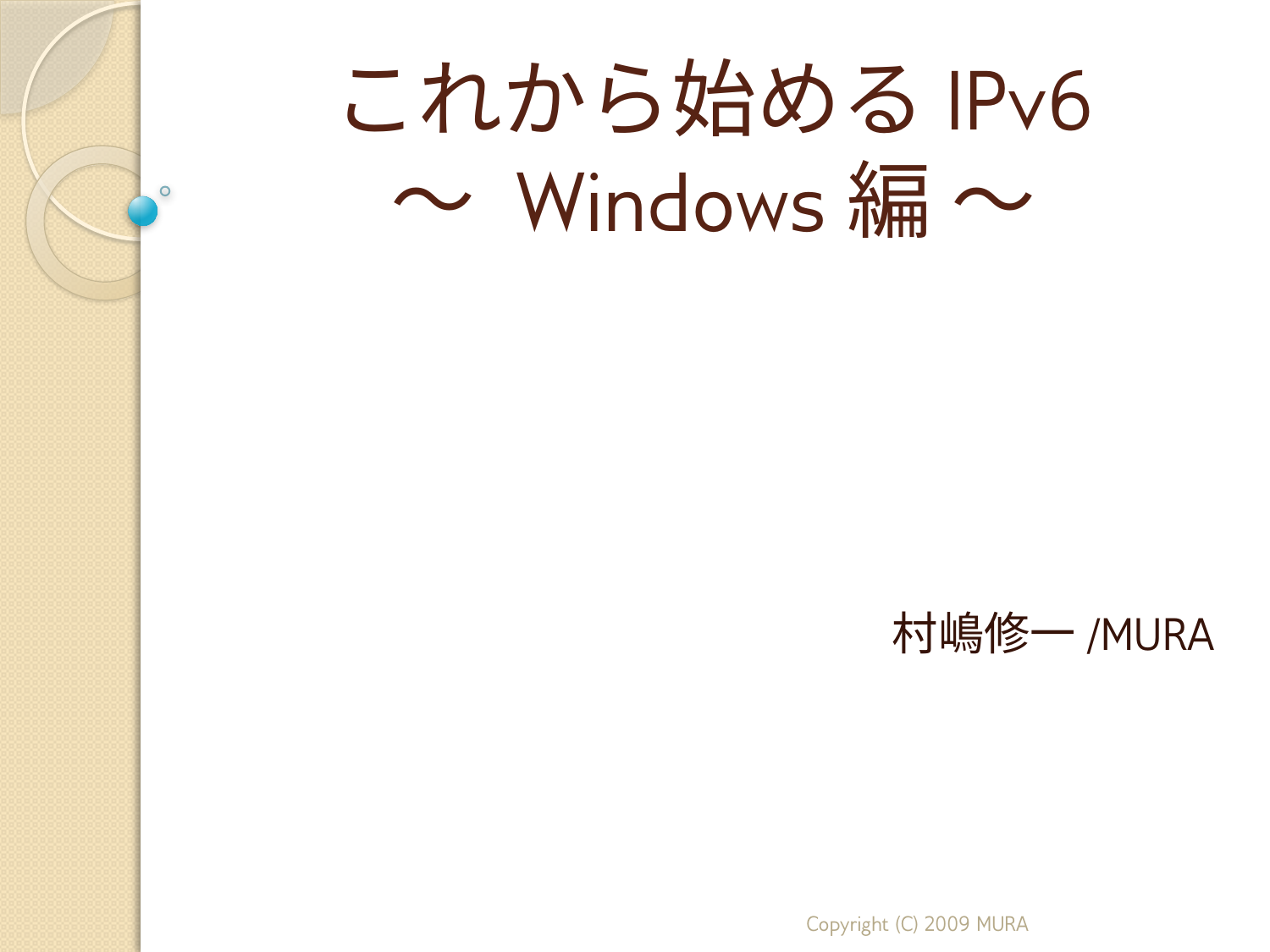

# これから始めるIPv6 ～ Windows編 ～
村嶋修一/MURA
Copyright (C) 2009 MURA